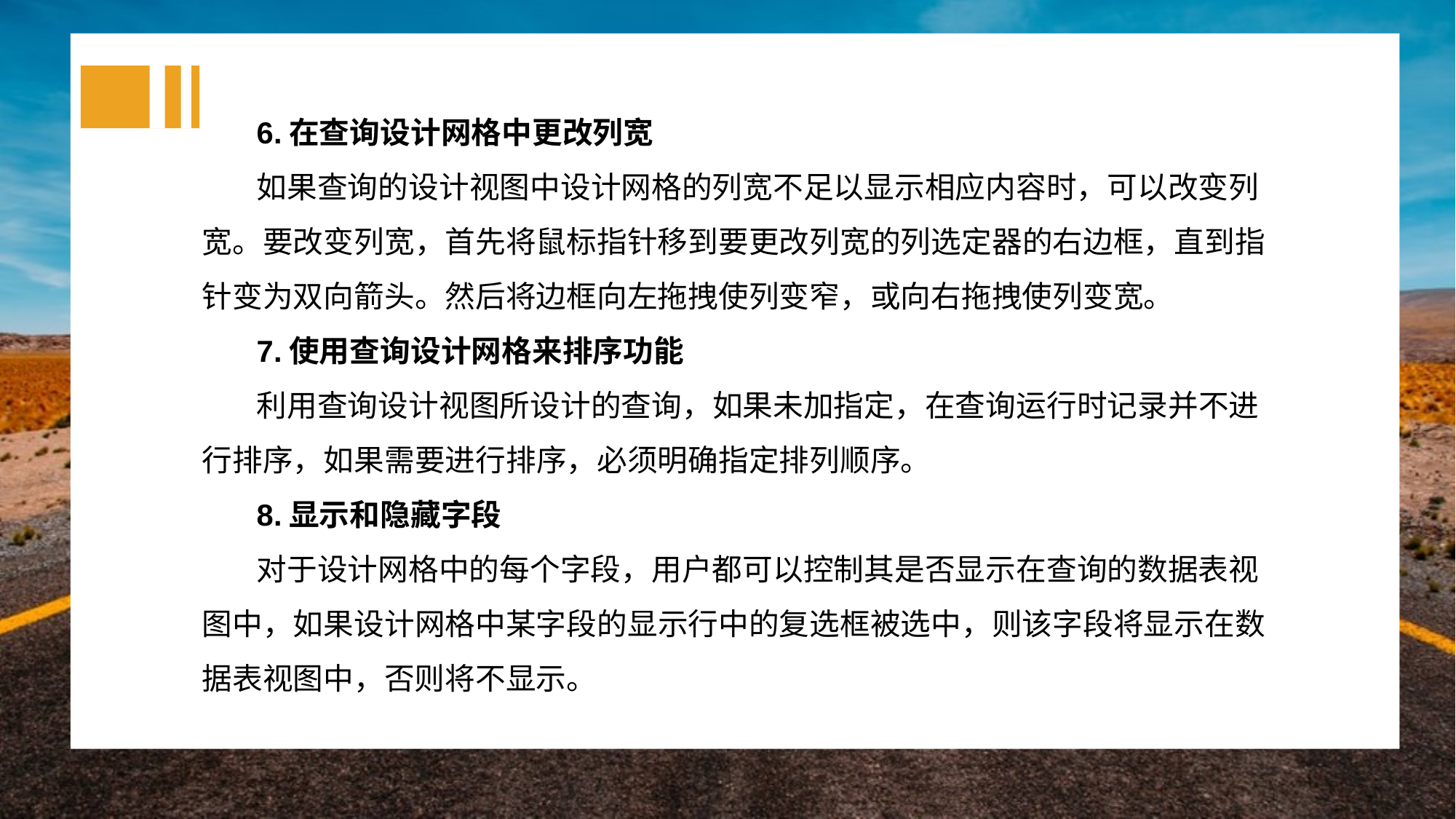

6.在查询设计网格中更改列宽
如果查询的设计视图中设计网格的列宽不足以显示相应内容时，可以改变列宽。要改变列宽，首先将鼠标指针移到要更改列宽的列选定器的右边框，直到指针变为双向箭头。然后将边框向左拖拽使列变窄，或向右拖拽使列变宽。
7.使用查询设计网格来排序功能
利用查询设计视图所设计的查询，如果未加指定，在查询运行时记录并不进行排序，如果需要进行排序，必须明确指定排列顺序。
8.显示和隐藏字段
对于设计网格中的每个字段，用户都可以控制其是否显示在查询的数据表视图中，如果设计网格中某字段的显示行中的复选框被选中，则该字段将显示在数据表视图中，否则将不显示。